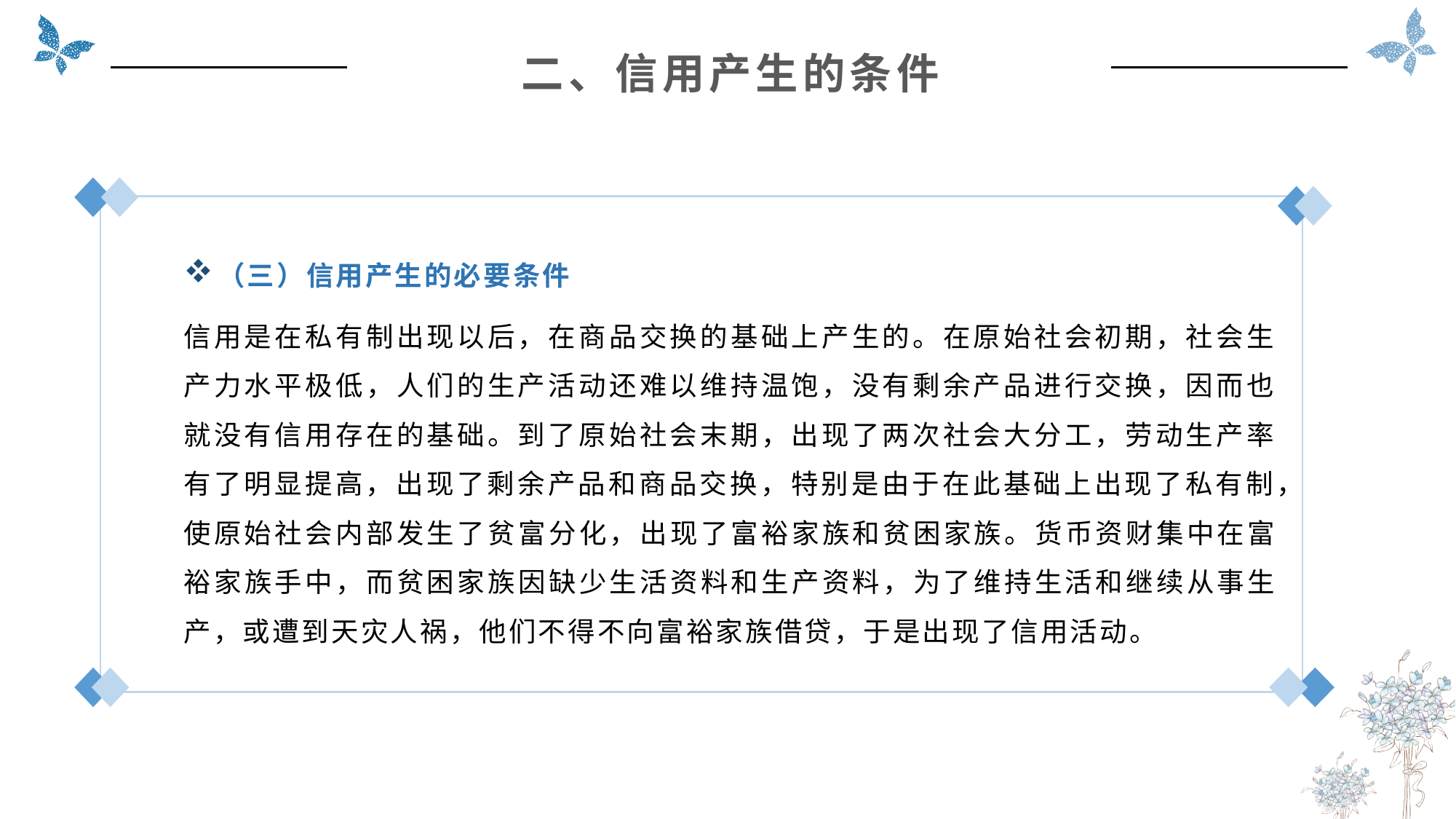

二、信用产生的条件

（三）信用产生的必要条件
信用是在私有制出现以后，在商品交换的基础上产生的。在原始社会初期，社会生产力水平极低，人们的生产活动还难以维持温饱，没有剩余产品进行交换，因而也就没有信用存在的基础。到了原始社会末期，出现了两次社会大分工，劳动生产率有了明显提高，出现了剩余产品和商品交换，特别是由于在此基础上出现了私有制，使原始社会内部发生了贫富分化，出现了富裕家族和贫困家族。货币资财集中在富裕家族手中，而贫困家族因缺少生活资料和生产资料，为了维持生活和继续从事生产，或遭到天灾人祸，他们不得不向富裕家族借贷，于是出现了信用活动。